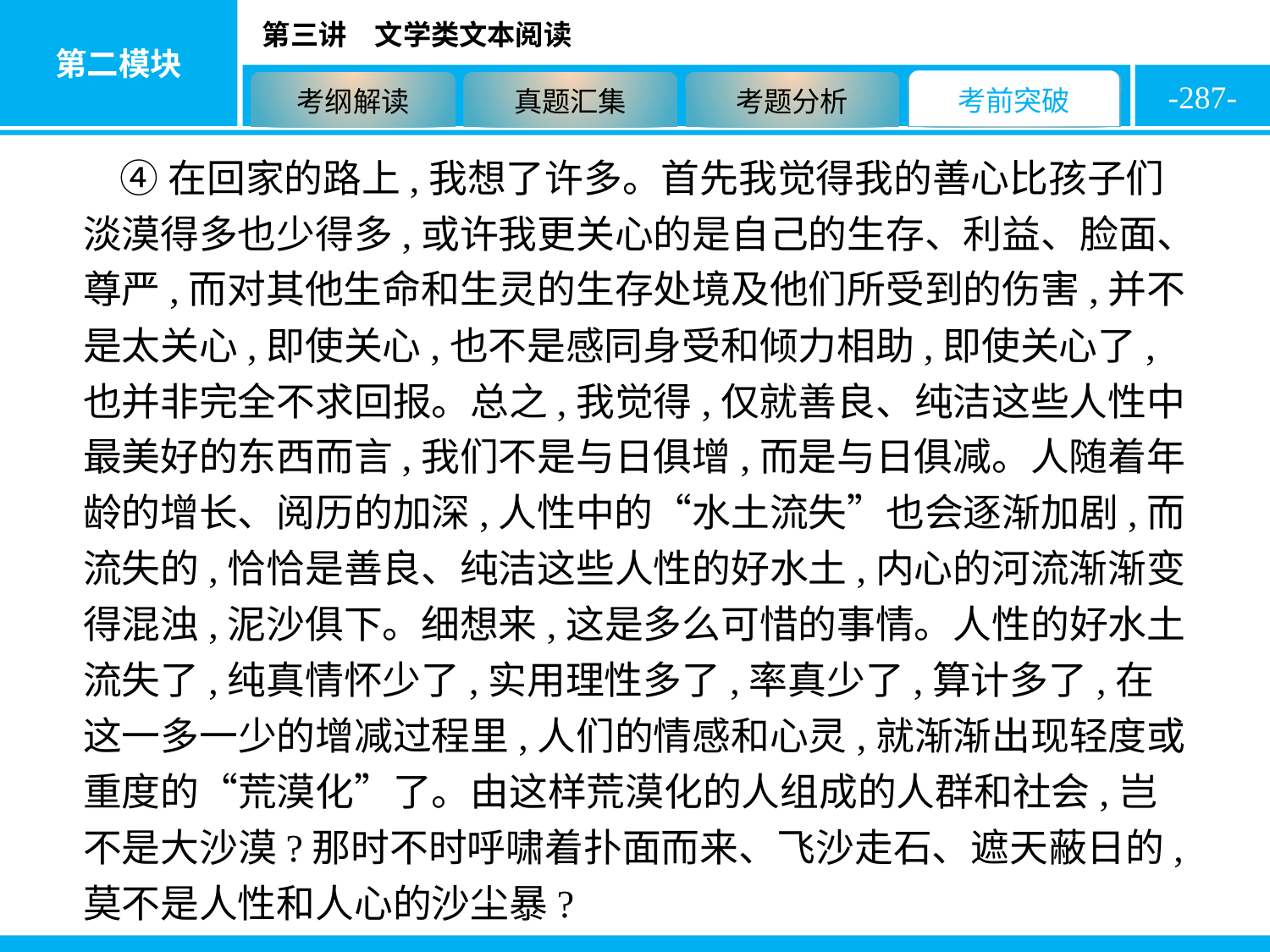

-287-
④在回家的路上,我想了许多。首先我觉得我的善心比孩子们淡漠得多也少得多,或许我更关心的是自己的生存、利益、脸面、尊严,而对其他生命和生灵的生存处境及他们所受到的伤害,并不是太关心,即使关心,也不是感同身受和倾力相助,即使关心了,也并非完全不求回报。总之,我觉得,仅就善良、纯洁这些人性中最美好的东西而言,我们不是与日俱增,而是与日俱减。人随着年龄的增长、阅历的加深,人性中的“水土流失”也会逐渐加剧,而流失的,恰恰是善良、纯洁这些人性的好水土,内心的河流渐渐变得混浊,泥沙俱下。细想来,这是多么可惜的事情。人性的好水土流失了,纯真情怀少了,实用理性多了,率真少了,算计多了,在这一多一少的增减过程里,人们的情感和心灵,就渐渐出现轻度或重度的“荒漠化”了。由这样荒漠化的人组成的人群和社会,岂不是大沙漠?那时不时呼啸着扑面而来、飞沙走石、遮天蔽日的,莫不是人性和人心的沙尘暴?